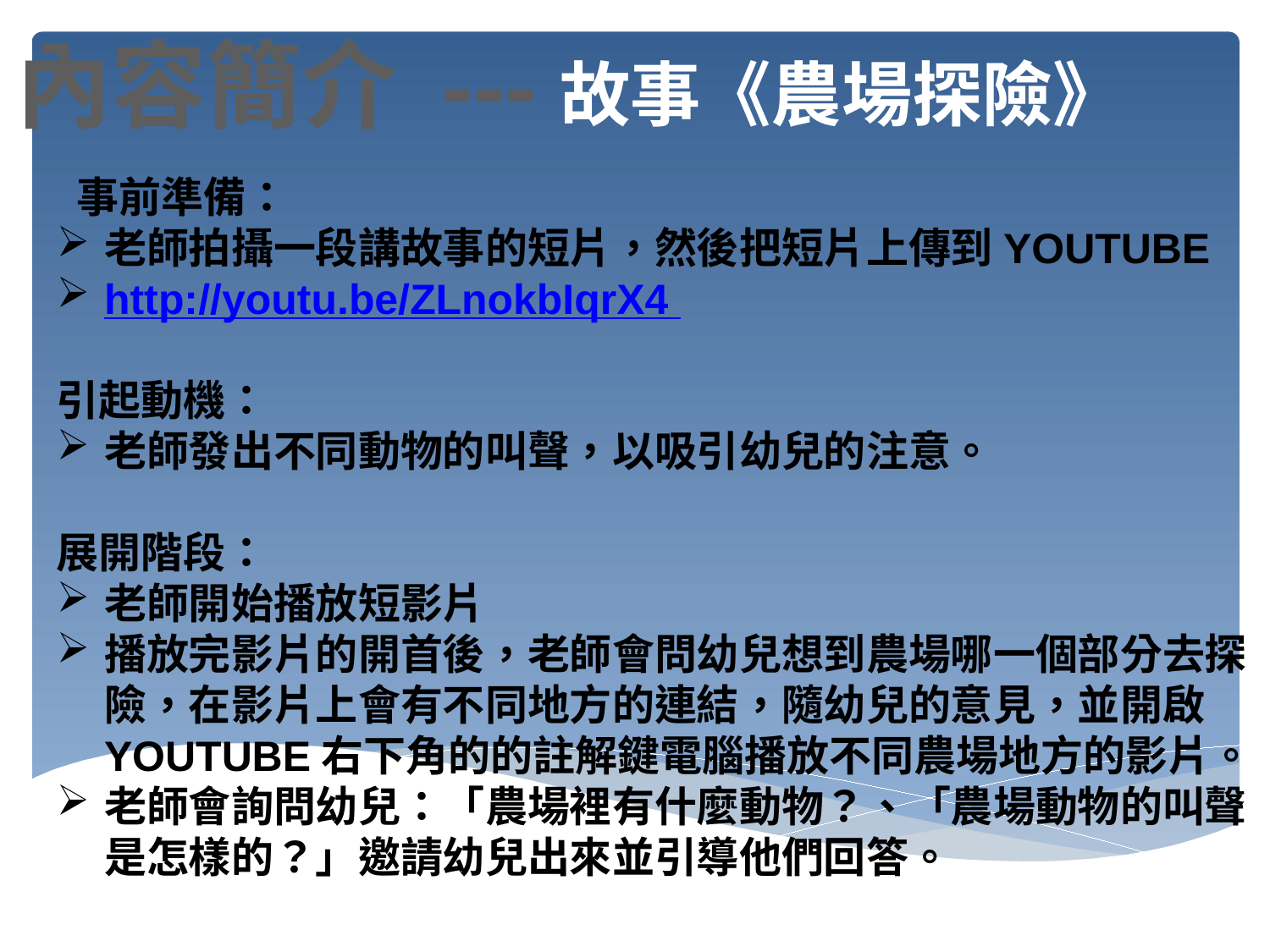

內容簡介 ---故事《農場探險》
 事前準備：
老師拍攝一段講故事的短片，然後把短片上傳到YOUTUBE
http://youtu.be/ZLnokbIqrX4

引起動機：
老師發出不同動物的叫聲，以吸引幼兒的注意。

展開階段：
老師開始播放短影片
播放完影片的開首後，老師會問幼兒想到農場哪一個部分去探險，在影片上會有不同地方的連結，隨幼兒的意見，並開啟YOUTUBE右下角的的註解鍵電腦播放不同農場地方的影片。
老師會詢問幼兒：「農場裡有什麼動物？、「農場動物的叫聲是怎樣的？」邀請幼兒出來並引導他們回答。